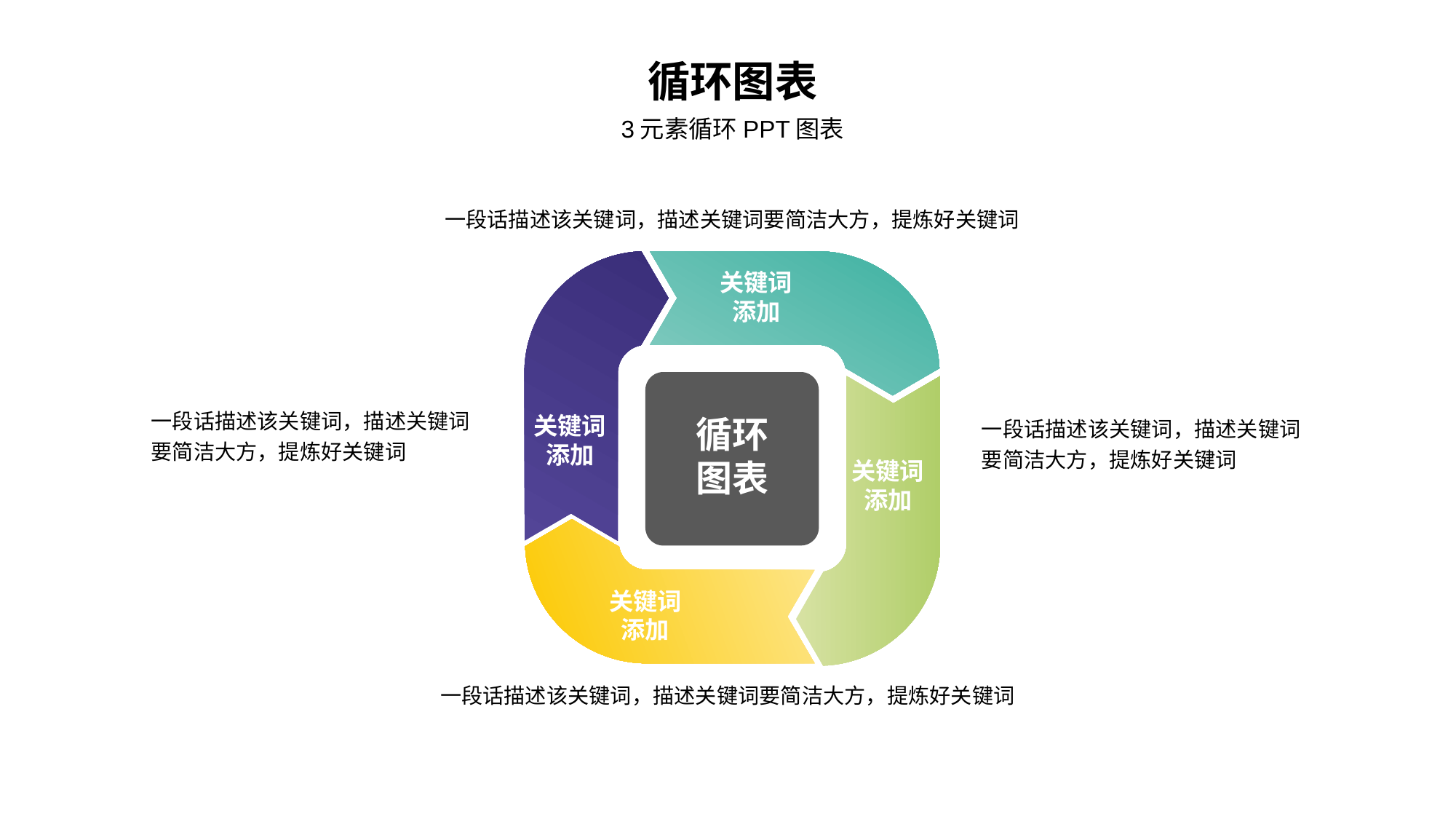

循环图表
3元素循环PPT图表
一段话描述该关键词，描述关键词要简洁大方，提炼好关键词

关键词
添加

一段话描述该关键词，描述关键词要简洁大方，提炼好关键词
一段话描述该关键词，描述关键词要简洁大方，提炼好关键词
关键词
添加
循环
图表
关键词
添加

关键词
添加
一段话描述该关键词，描述关键词要简洁大方，提炼好关键词